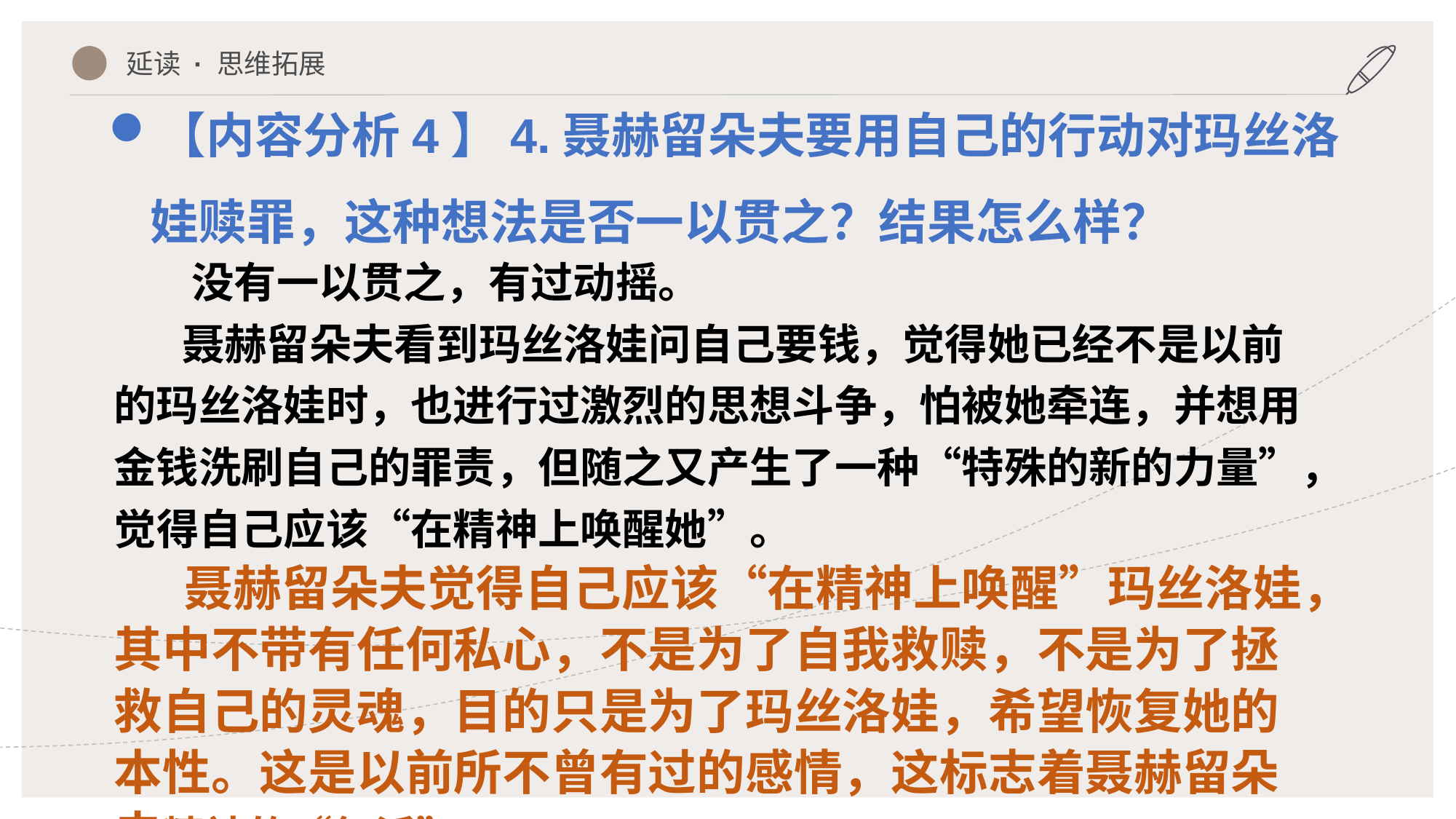

延读 · 思维拓展

【内容分析4】4.聂赫留朵夫要用自己的行动对玛丝洛娃赎罪，这种想法是否一以贯之？结果怎么样？
       没有一以贯之，有过动摇。
      聂赫留朵夫看到玛丝洛娃问自己要钱，觉得她已经不是以前的玛丝洛娃时，也进行过激烈的思想斗争，怕被她牵连，并想用金钱洗刷自己的罪责，但随之又产生了一种“特殊的新的力量”，觉得自己应该“在精神上唤醒她”。

      聂赫留朵夫觉得自己应该“在精神上唤醒”玛丝洛娃，其中不带有任何私心，不是为了自我救赎，不是为了拯救自己的灵魂，目的只是为了玛丝洛娃，希望恢复她的本性。这是以前所不曾有过的感情，这标志着聂赫留朵夫精神的“复活”。